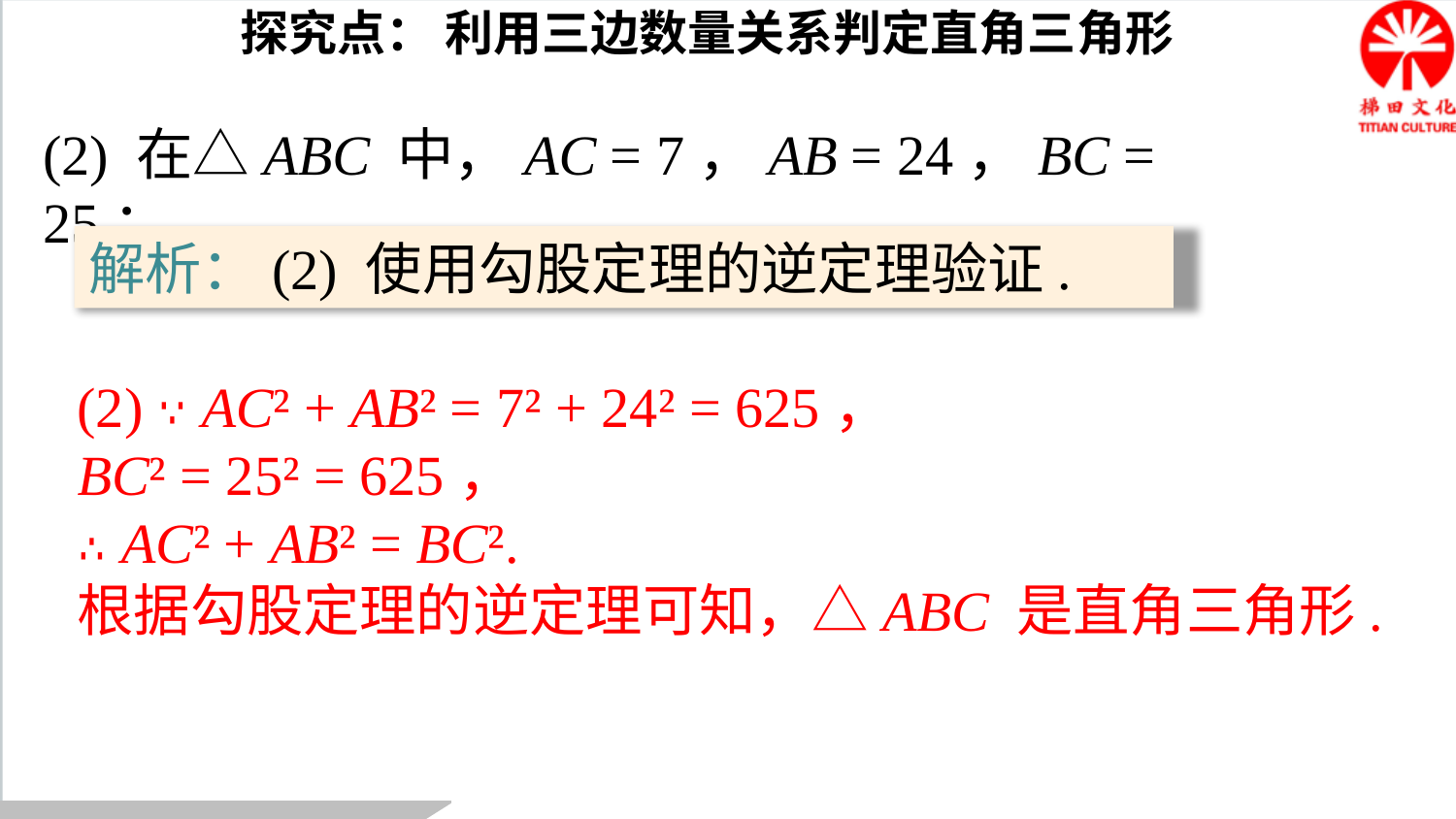

探究点： 利用三边数量关系判定直角三角形
(2) 在△ABC 中，AC = 7，AB = 24，BC = 25；
解析：(2) 使用勾股定理的逆定理验证.
(2) ∵ AC² + AB² = 7² + 24² = 625，
BC² = 25² = 625，
∴ AC² + AB² = BC².
根据勾股定理的逆定理可知，△ABC 是直角三角形.